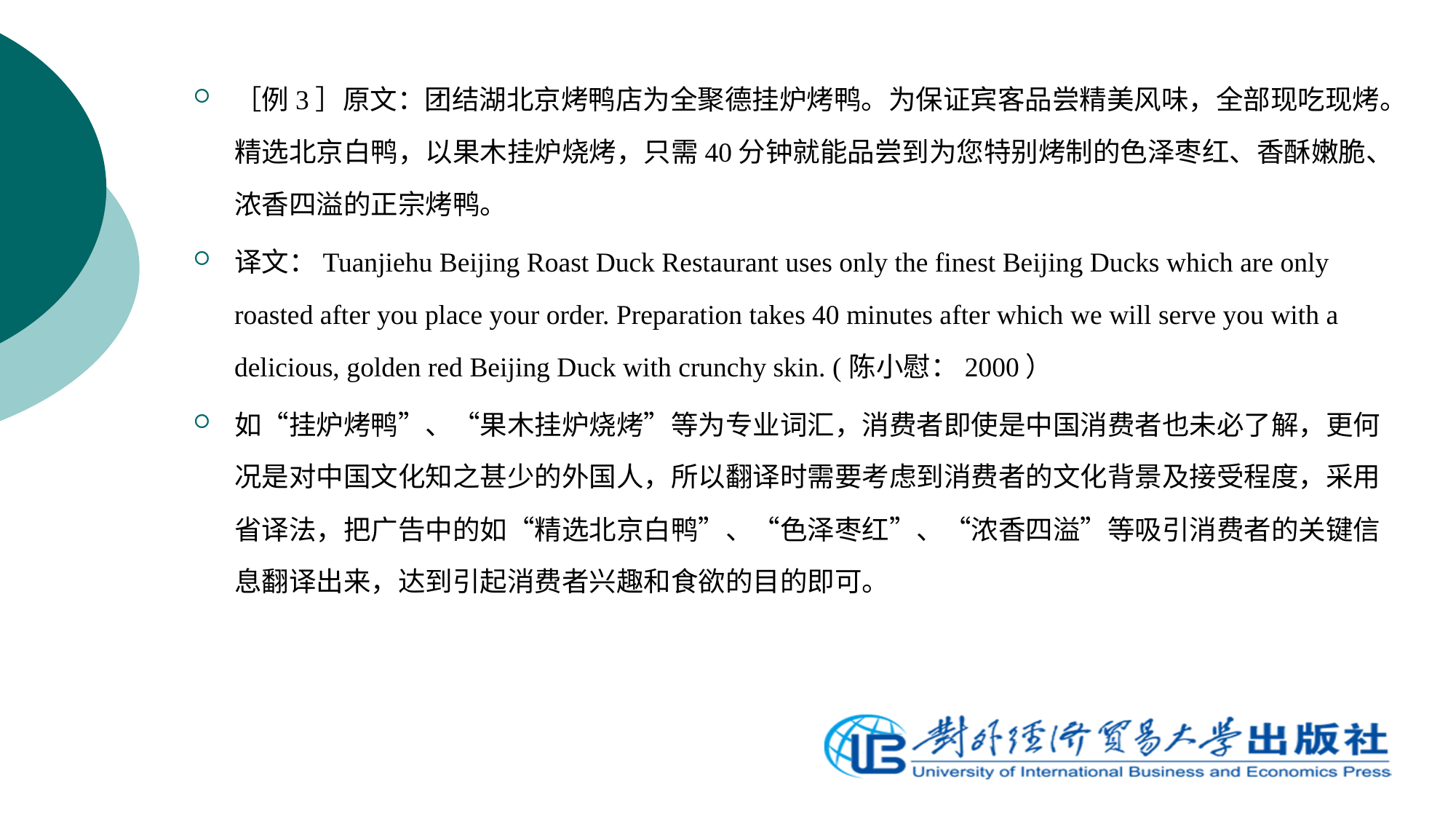

［例3］原文：团结湖北京烤鸭店为全聚德挂炉烤鸭。为保证宾客品尝精美风味，全部现吃现烤。精选北京白鸭，以果木挂炉烧烤，只需40分钟就能品尝到为您特别烤制的色泽枣红、香酥嫩脆、浓香四溢的正宗烤鸭。
译文：Tuanjiehu Beijing Roast Duck Restaurant uses only the finest Beijing Ducks which are only roasted after you place your order. Preparation takes 40 minutes after which we will serve you with a delicious, golden red Beijing Duck with crunchy skin. (陈小慰：2000）
如“挂炉烤鸭”、“果木挂炉烧烤”等为专业词汇，消费者即使是中国消费者也未必了解，更何况是对中国文化知之甚少的外国人，所以翻译时需要考虑到消费者的文化背景及接受程度，采用省译法，把广告中的如“精选北京白鸭”、“色泽枣红”、“浓香四溢”等吸引消费者的关键信息翻译出来，达到引起消费者兴趣和食欲的目的即可。